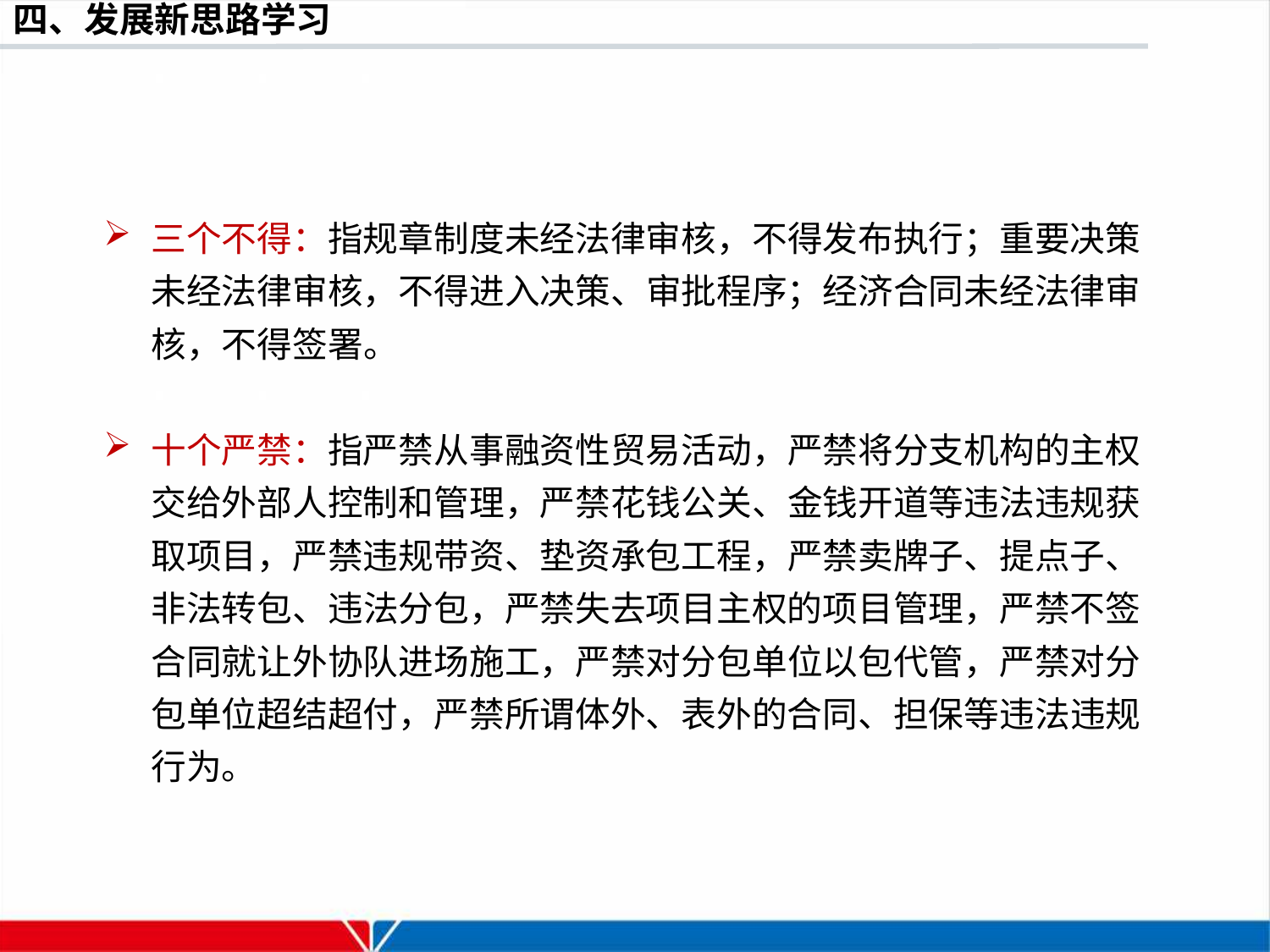

三个不得：指规章制度未经法律审核，不得发布执行；重要决策未经法律审核，不得进入决策、审批程序；经济合同未经法律审核，不得签署。

十个严禁：指严禁从事融资性贸易活动，严禁将分支机构的主权交给外部人控制和管理，严禁花钱公关、金钱开道等违法违规获取项目，严禁违规带资、垫资承包工程，严禁卖牌子、提点子、非法转包、违法分包，严禁失去项目主权的项目管理，严禁不签合同就让外协队进场施工，严禁对分包单位以包代管，严禁对分包单位超结超付，严禁所谓体外、表外的合同、担保等违法违规行为。